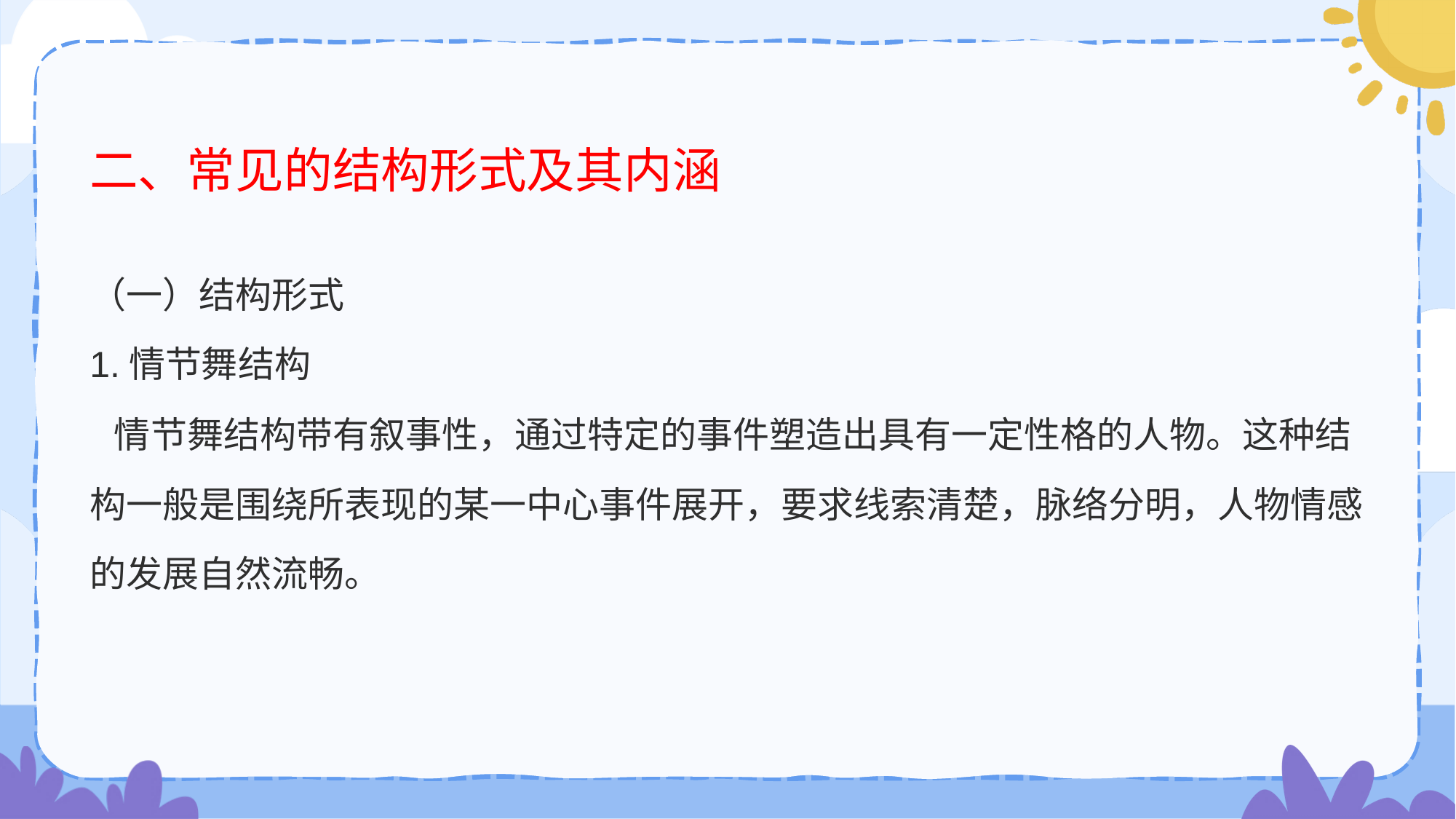

# 二、常见的结构形式及其内涵
（一）结构形式
1.情节舞结构
   情节舞结构带有叙事性，通过特定的事件塑造出具有一定性格的人物。这种结构一般是围绕所表现的某一中心事件展开，要求线索清楚，脉络分明，人物情感的发展自然流畅。